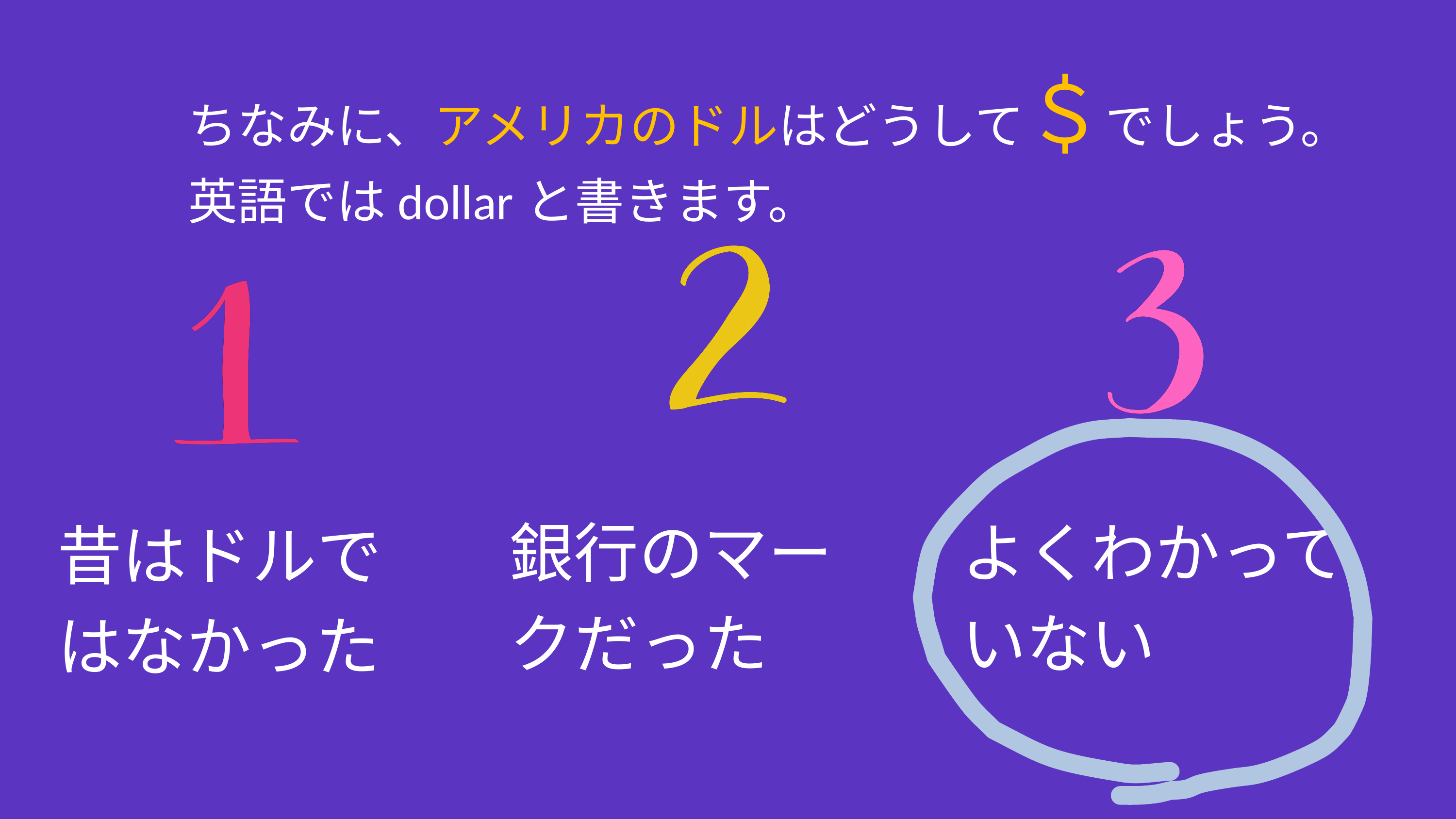

ちなみに、アメリカのドルはどうして＄でしょう。
英語ではdollarと書きます。

銀行のマークだった
よくわかって
いない
昔はドルではなかった